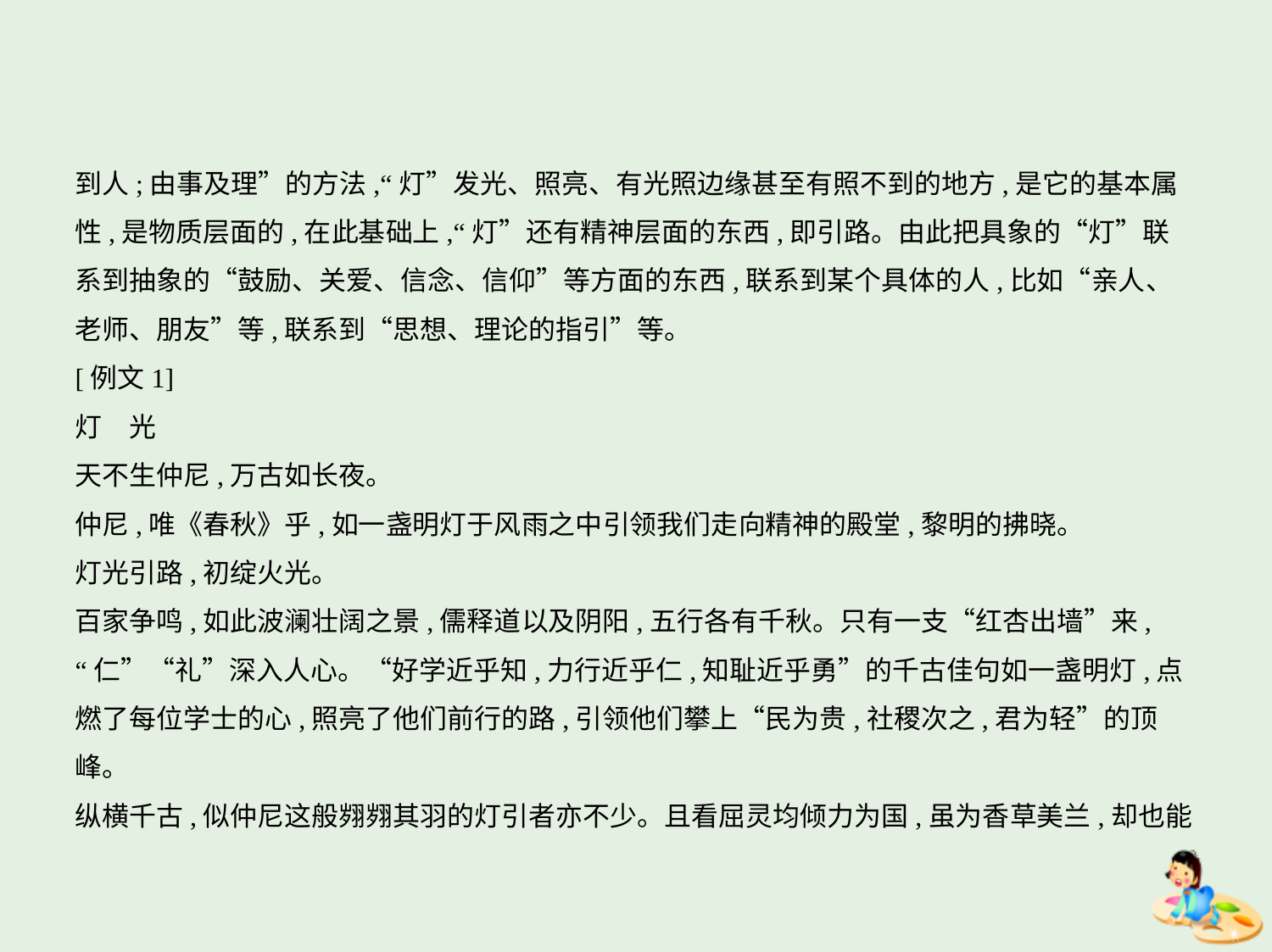

到人;由事及理”的方法,“灯”发光、照亮、有光照边缘甚至有照不到的地方,是它的基本属
性,是物质层面的,在此基础上,“灯”还有精神层面的东西,即引路。由此把具象的“灯”联
系到抽象的“鼓励、关爱、信念、信仰”等方面的东西,联系到某个具体的人,比如“亲人、
老师、朋友”等,联系到“思想、理论的指引”等。
[例文1]
灯　光
天不生仲尼,万古如长夜。
仲尼,唯《春秋》乎,如一盏明灯于风雨之中引领我们走向精神的殿堂,黎明的拂晓。
灯光引路,初绽火光。
百家争鸣,如此波澜壮阔之景,儒释道以及阴阳,五行各有千秋。只有一支“红杏出墙”来,
“仁”“礼”深入人心。“好学近乎知,力行近乎仁,知耻近乎勇”的千古佳句如一盏明灯,点
燃了每位学士的心,照亮了他们前行的路,引领他们攀上“民为贵,社稷次之,君为轻”的顶
峰。
纵横千古,似仲尼这般翙翙其羽的灯引者亦不少。且看屈灵均倾力为国,虽为香草美兰,却也能